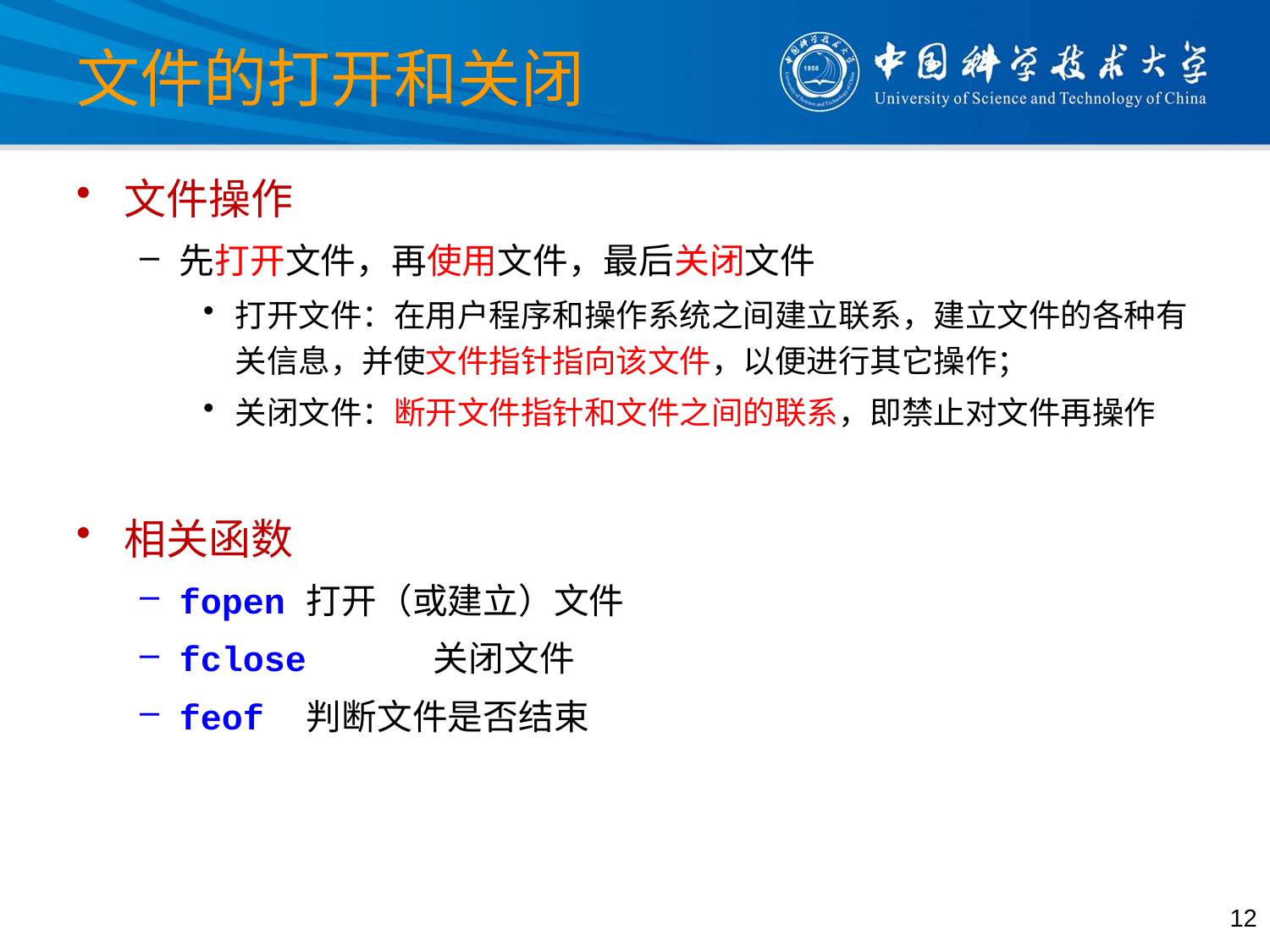

# 文件的打开和关闭
文件操作
先打开文件，再使用文件，最后关闭文件
打开文件：在用户程序和操作系统之间建立联系，建立文件的各种有关信息，并使文件指针指向该文件，以便进行其它操作；
关闭文件：断开文件指针和文件之间的联系，即禁止对文件再操作

相关函数
fopen	打开（或建立）文件
fclose	关闭文件
feof	判断文件是否结束
12